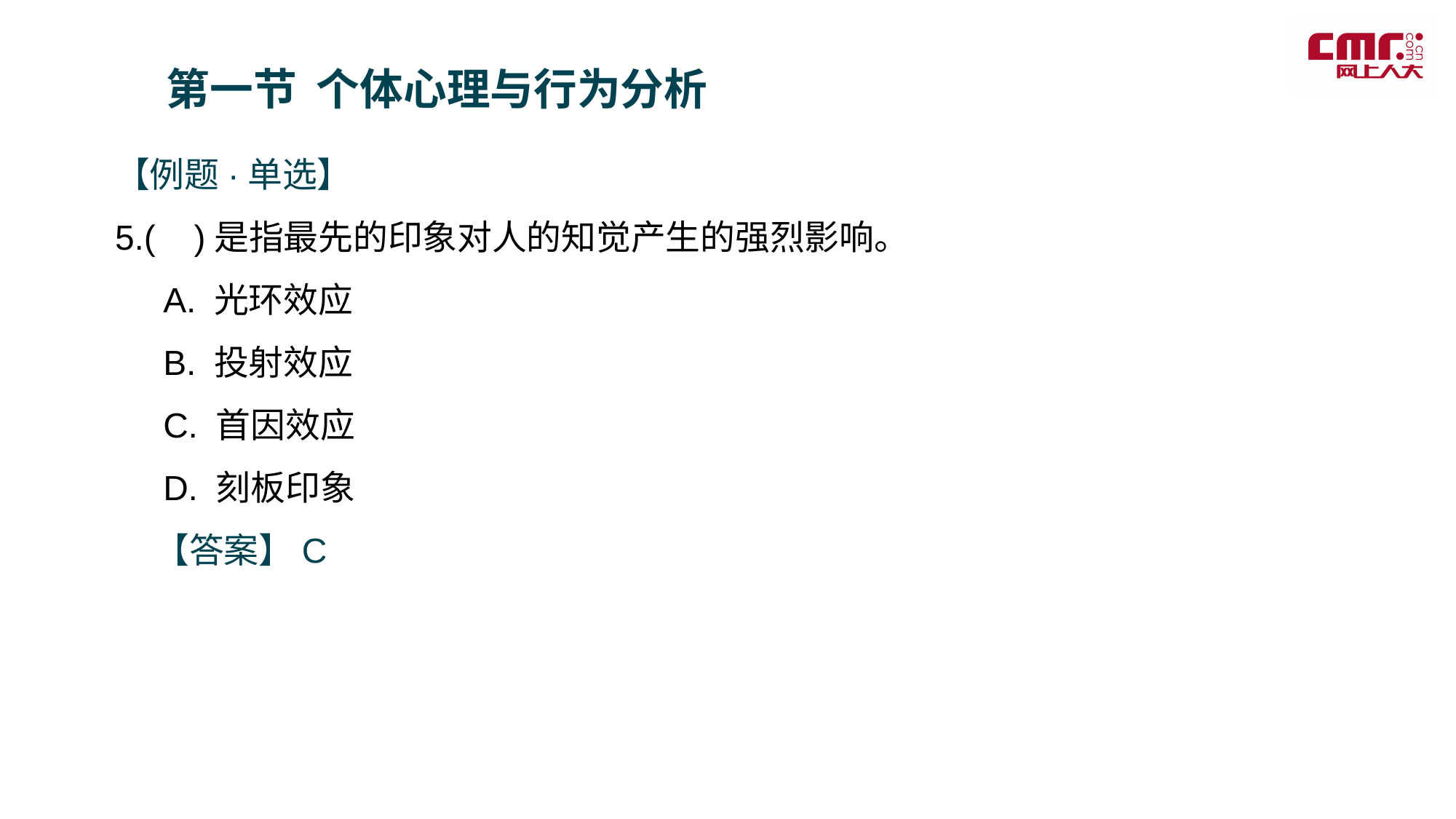

第一节  个体心理与行为分析
【例题·单选】
5.(    )是指最先的印象对人的知觉产生的强烈影响。
     A. 光环效应
     B. 投射效应
     C. 首因效应
     D. 刻板印象
    【答案】C